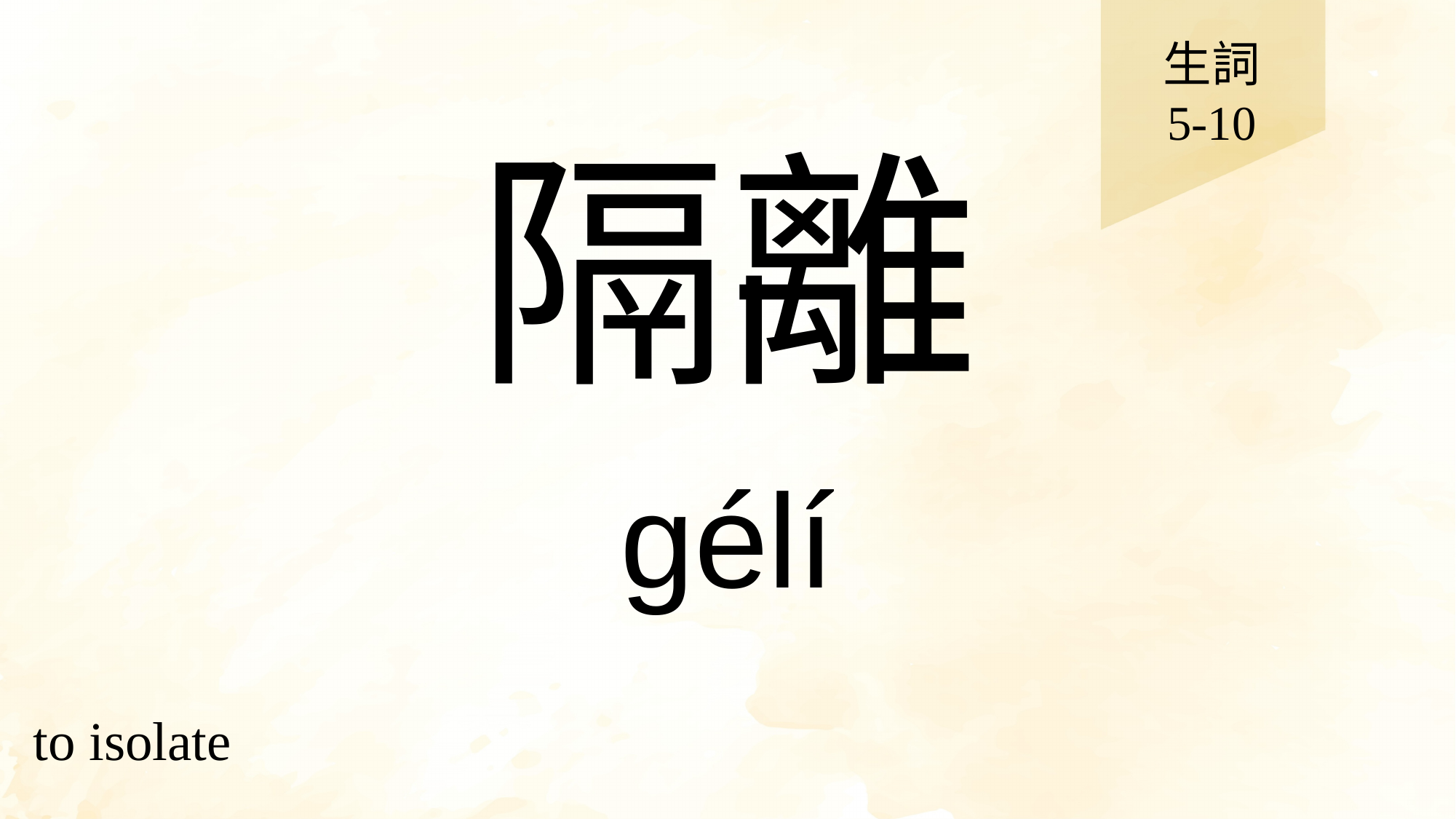

生詞
5-10
# 隔離
gélí
to isolate